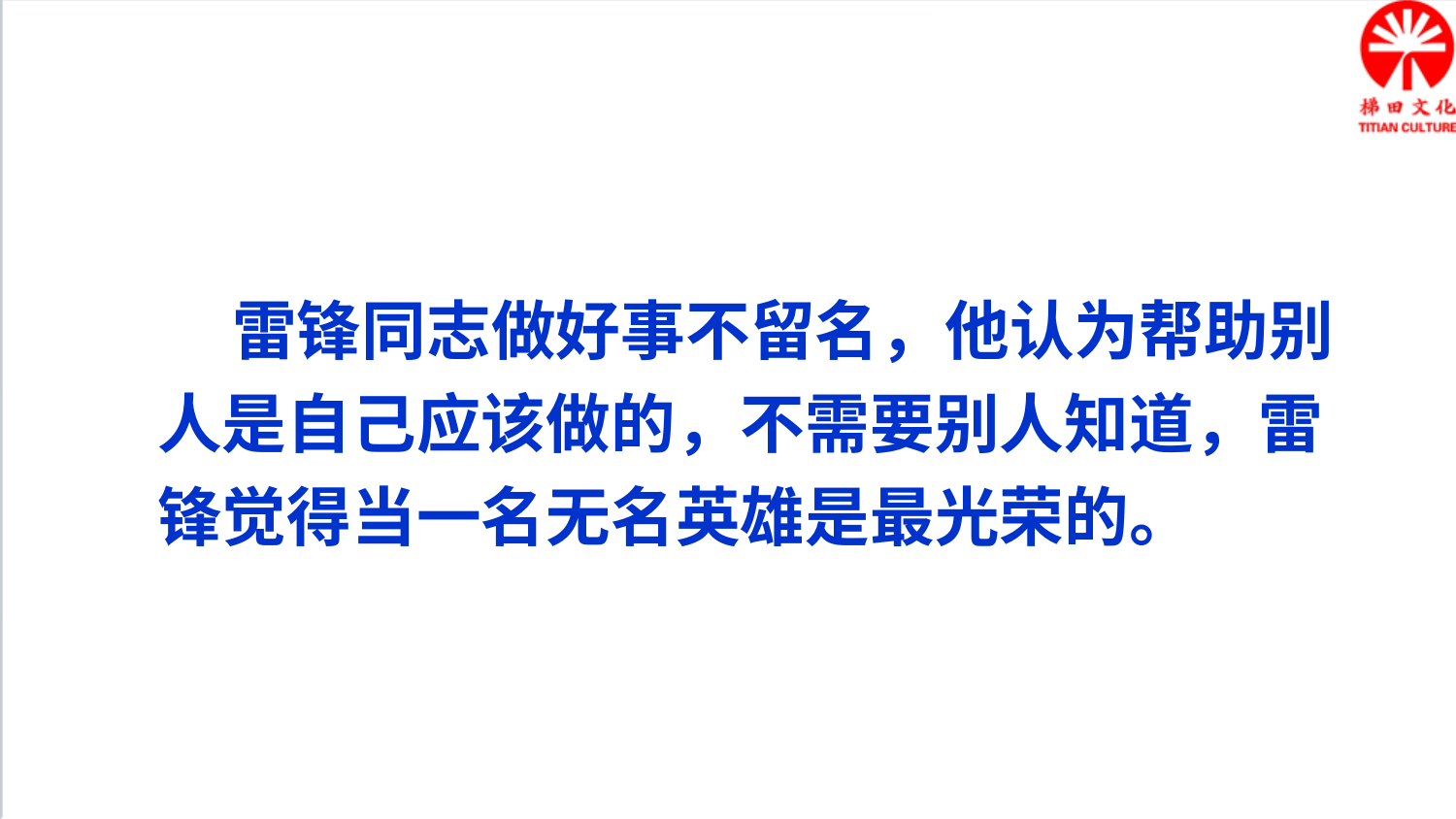

雷锋同志做好事不留名，他认为帮助别人是自己应该做的，不需要别人知道，雷锋觉得当一名无名英雄是最光荣的。